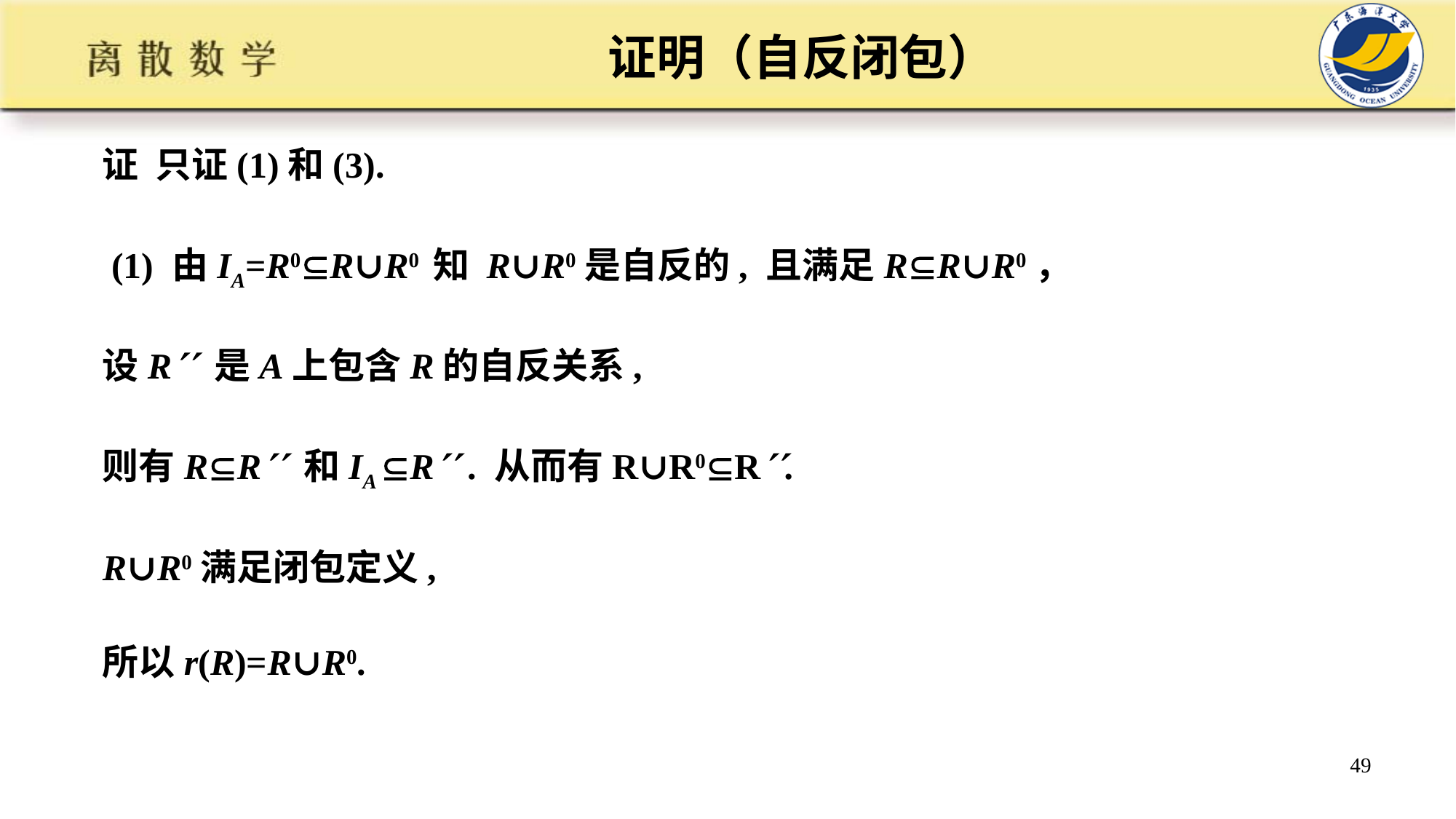

# 证明（自反闭包）
证  只证(1)和(3).
 (1) 由IA=R0⊆R∪R0 知 R∪R0是自反的, 且满足R⊆R∪R0，
设R′′ 是A上包含R的自反关系,
则有R⊆R′′ 和IA ⊆R′′ . 从而有R∪R0⊆R′′.
R∪R0满足闭包定义,
所以r(R)=R∪R0.
49